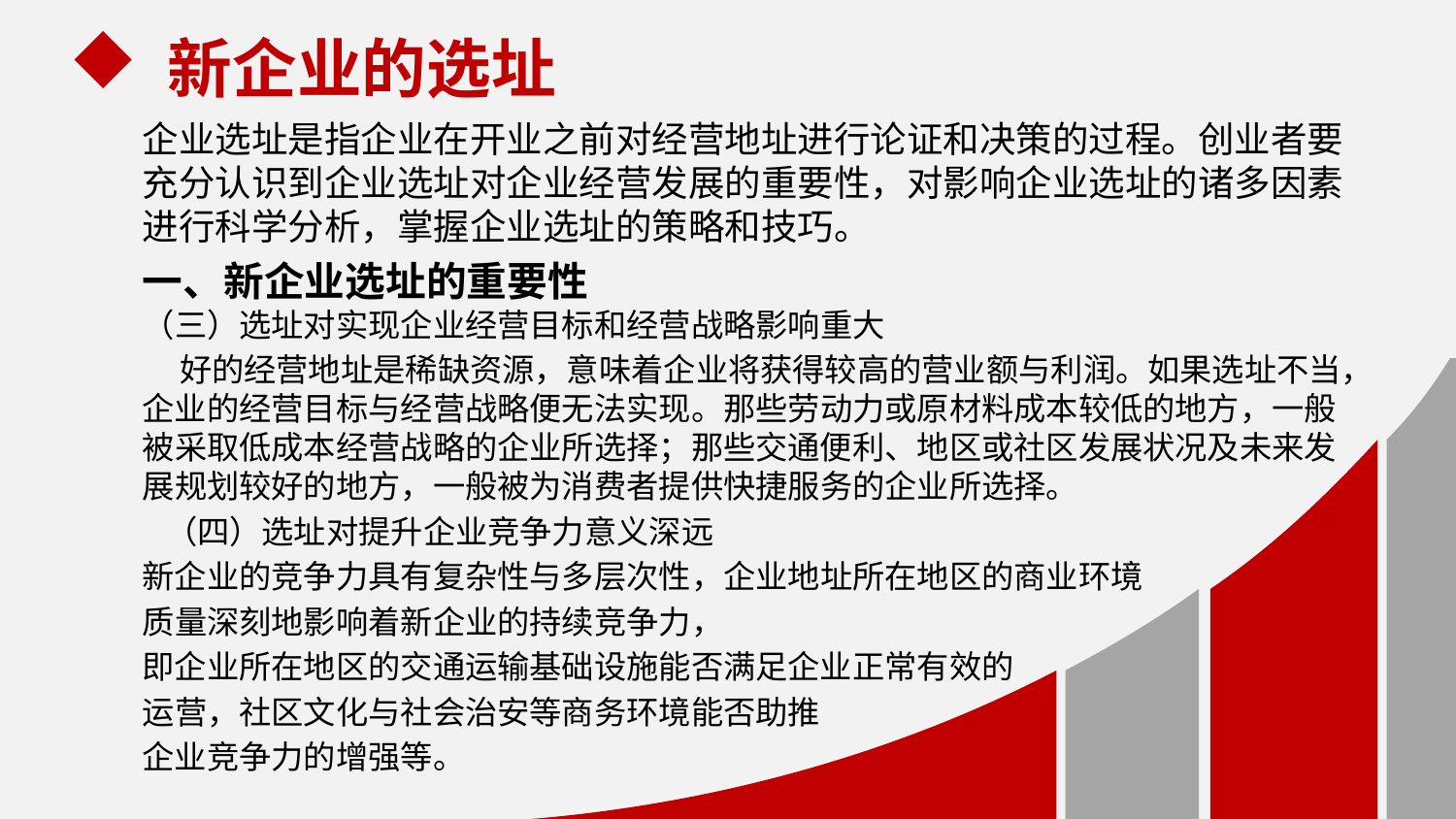

新企业的选址
企业选址是指企业在开业之前对经营地址进行论证和决策的过程。创业者要充分认识到企业选址对企业经营发展的重要性，对影响企业选址的诸多因素进行科学分析，掌握企业选址的策略和技巧。
一、新企业选址的重要性
（三）选址对实现企业经营目标和经营战略影响重大
    好的经营地址是稀缺资源，意味着企业将获得较高的营业额与利润。如果选址不当，企业的经营目标与经营战略便无法实现。那些劳动力或原材料成本较低的地方，一般被采取低成本经营战略的企业所选择；那些交通便利、地区或社区发展状况及未来发展规划较好的地方，一般被为消费者提供快捷服务的企业所选择。
  （四）选址对提升企业竞争力意义深远
新企业的竞争力具有复杂性与多层次性，企业地址所在地区的商业环境
质量深刻地影响着新企业的持续竞争力，
即企业所在地区的交通运输基础设施能否满足企业正常有效的
运营，社区文化与社会治安等商务环境能否助推
企业竞争力的增强等。